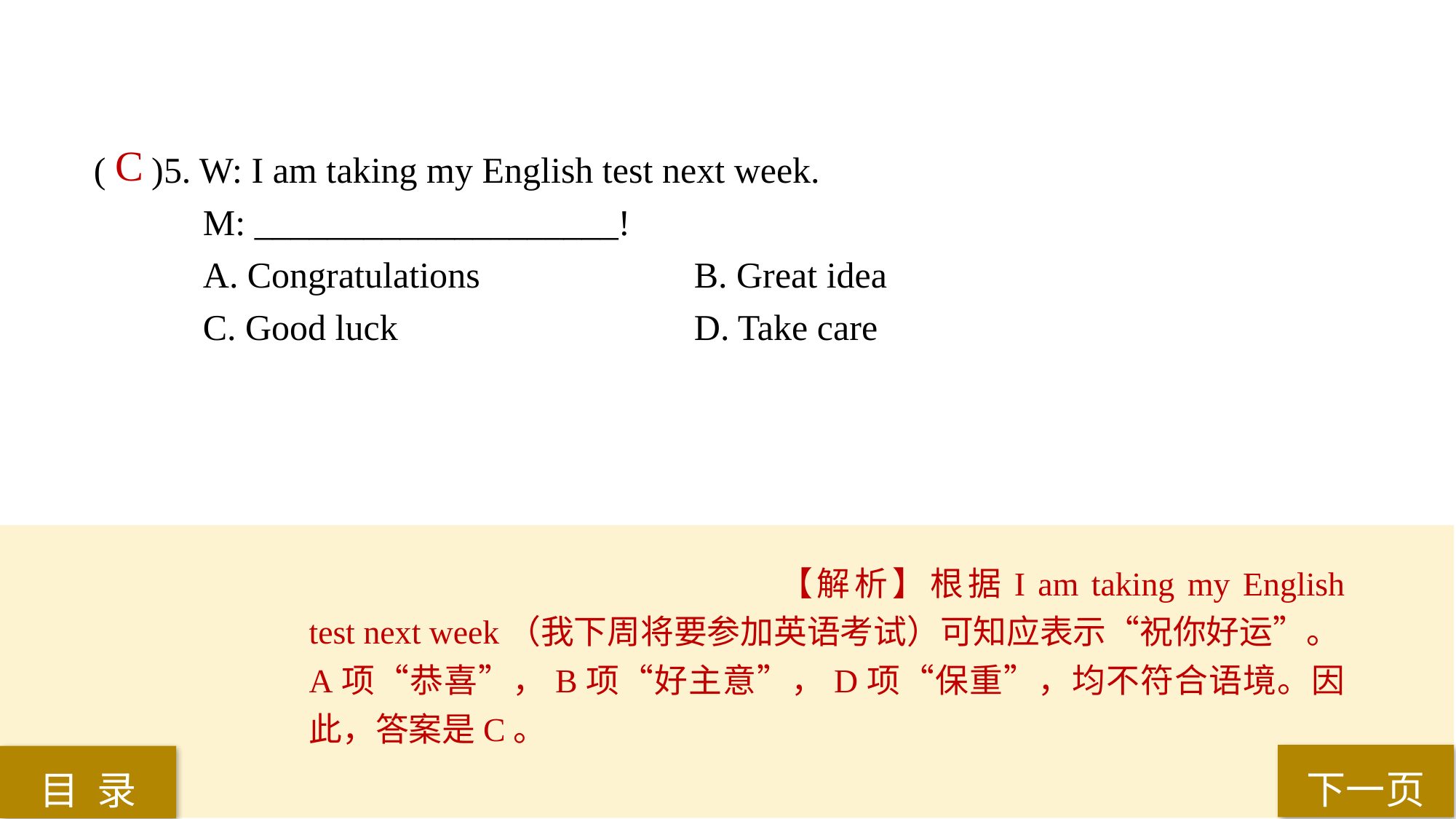

(     )5. W: I am taking my English test next week.
M: ____________________!
A. Congratulations 		B. Great idea
C. Good luck 			D. Take care
C
【解析】根据I am taking my English test next week（我下周将要参加英语考试）可知应表示“祝你好运”。A项“恭喜”，B项“好主意”，D项“保重”，均不符合语境。因此，答案是C。